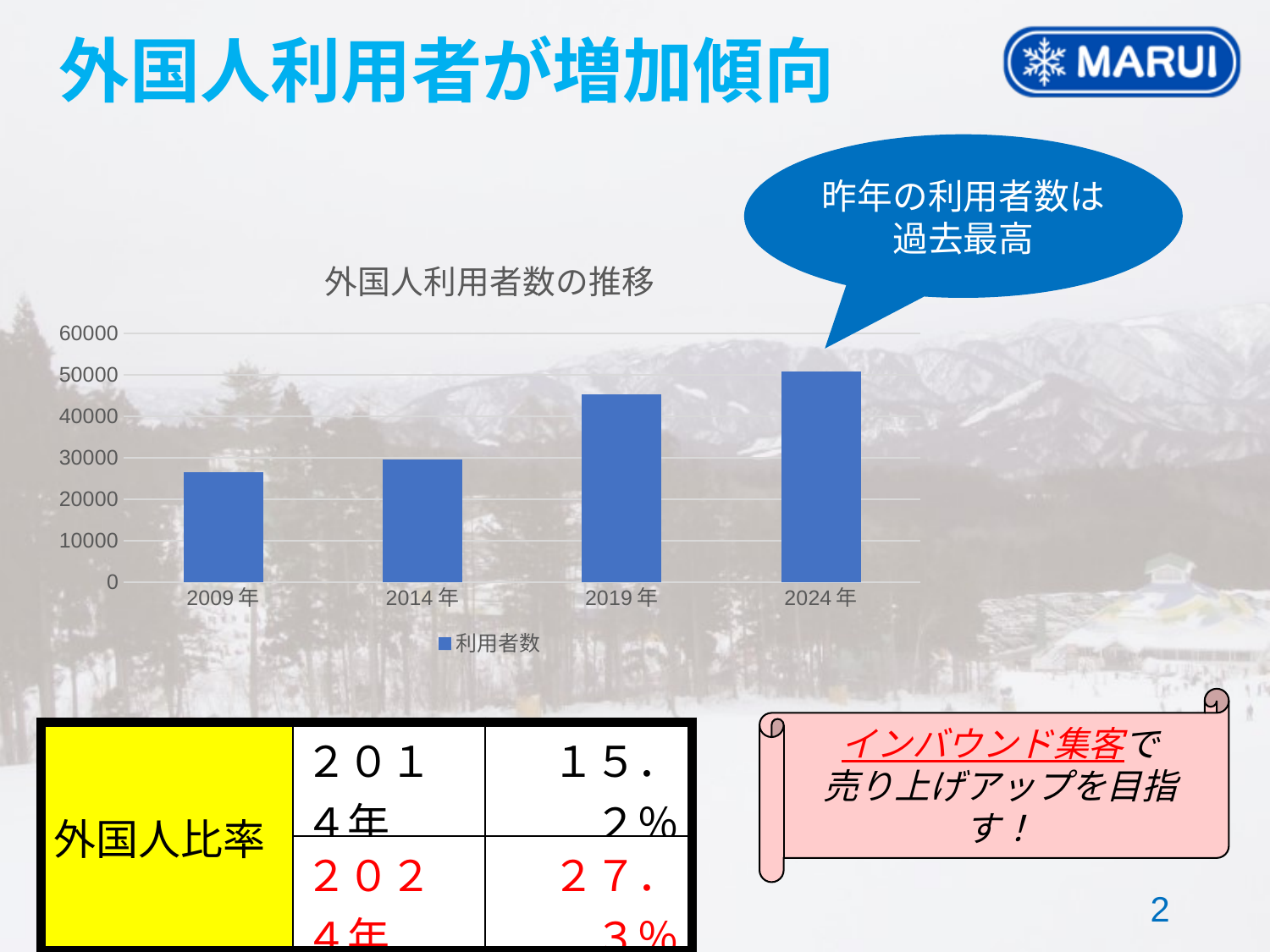

外国人利用者が増加傾向
昨年の利用者数は
過去最高

### Chart: 外国人利用者数の推移

| Category | 利用者数 |
|---|---|
| 2009年 | 26532.0 |
| 2014年 | 29640.0 |
| 2019年 | 45202.0 |
| 2024年 | 50778.00000000001 |
インバウンド集客で
売り上げアップを目指す！
| 外国人比率 | ２０１４年 | １５．２％ |
| --- | --- | --- |
|  | ２０２４年 | ２７．３％ |
2